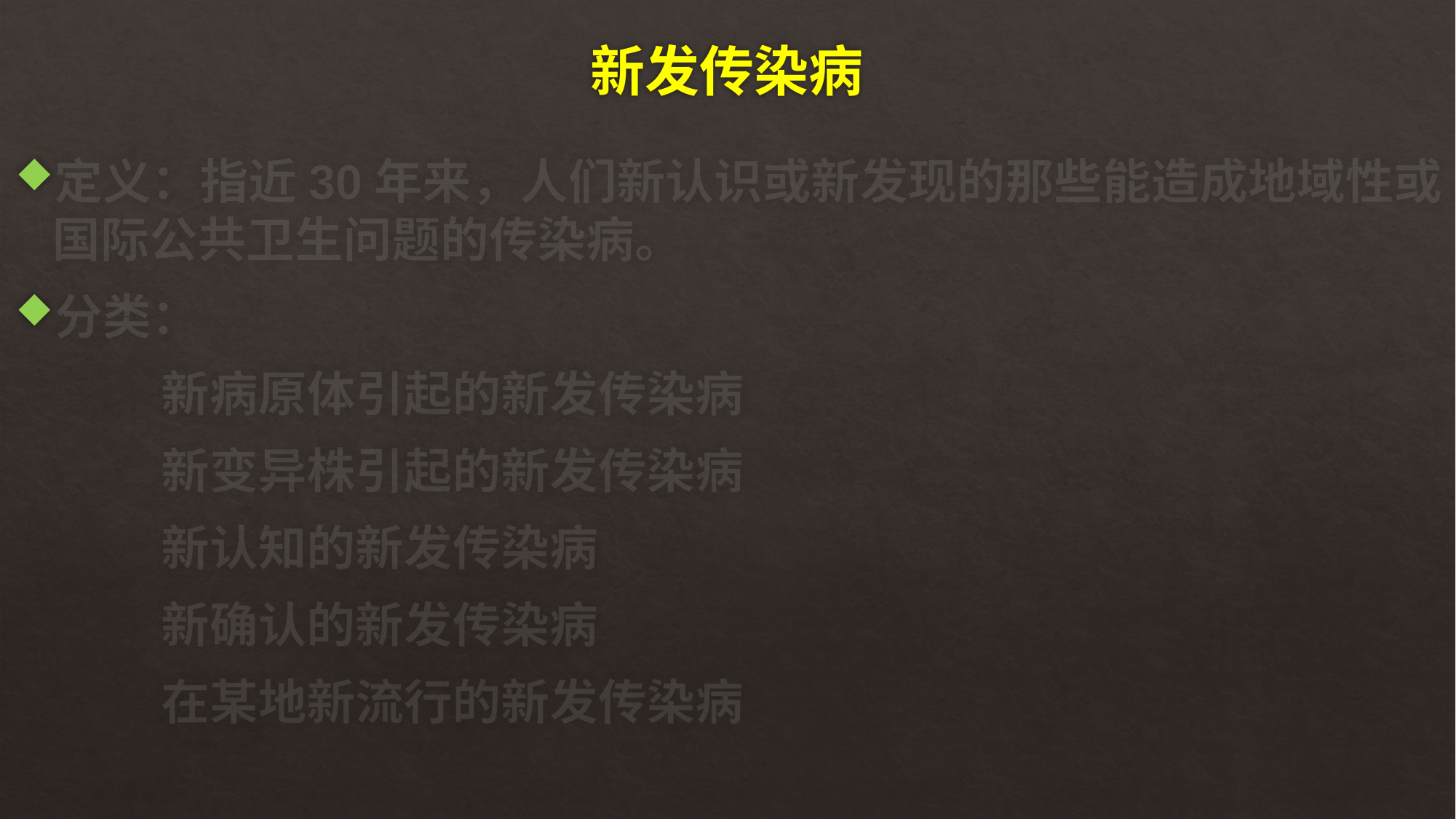

# 新发传染病
定义：指近30年来，人们新认识或新发现的那些能造成地域性或国际公共卫生问题的传染病。
分类：
　　　新病原体引起的新发传染病
　　　新变异株引起的新发传染病
　　　新认知的新发传染病
　　　新确认的新发传染病
　　　在某地新流行的新发传染病